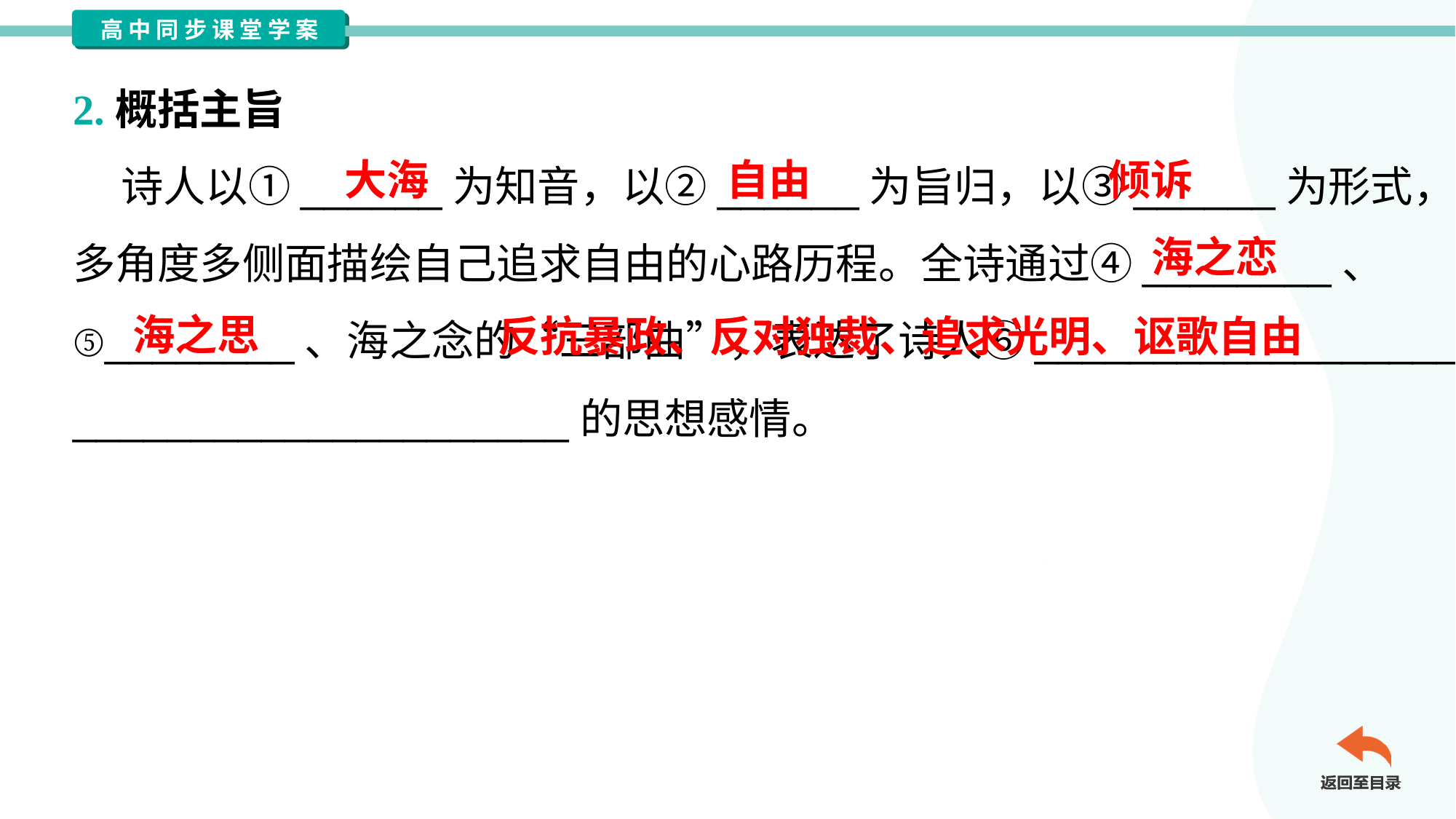

2.概括主旨
    诗人以①______为知音，以②______为旨归，以③______为形式，
多角度多侧面描绘自己追求自由的心路历程。全诗通过④________、
⑤________、海之念的“三部曲”，表达了诗人⑥___________________
_____________________的思想感情。
大海
自由
倾诉
海之恋
                                           反抗暴政、反对独裁、追求光明、讴歌自由
海之思